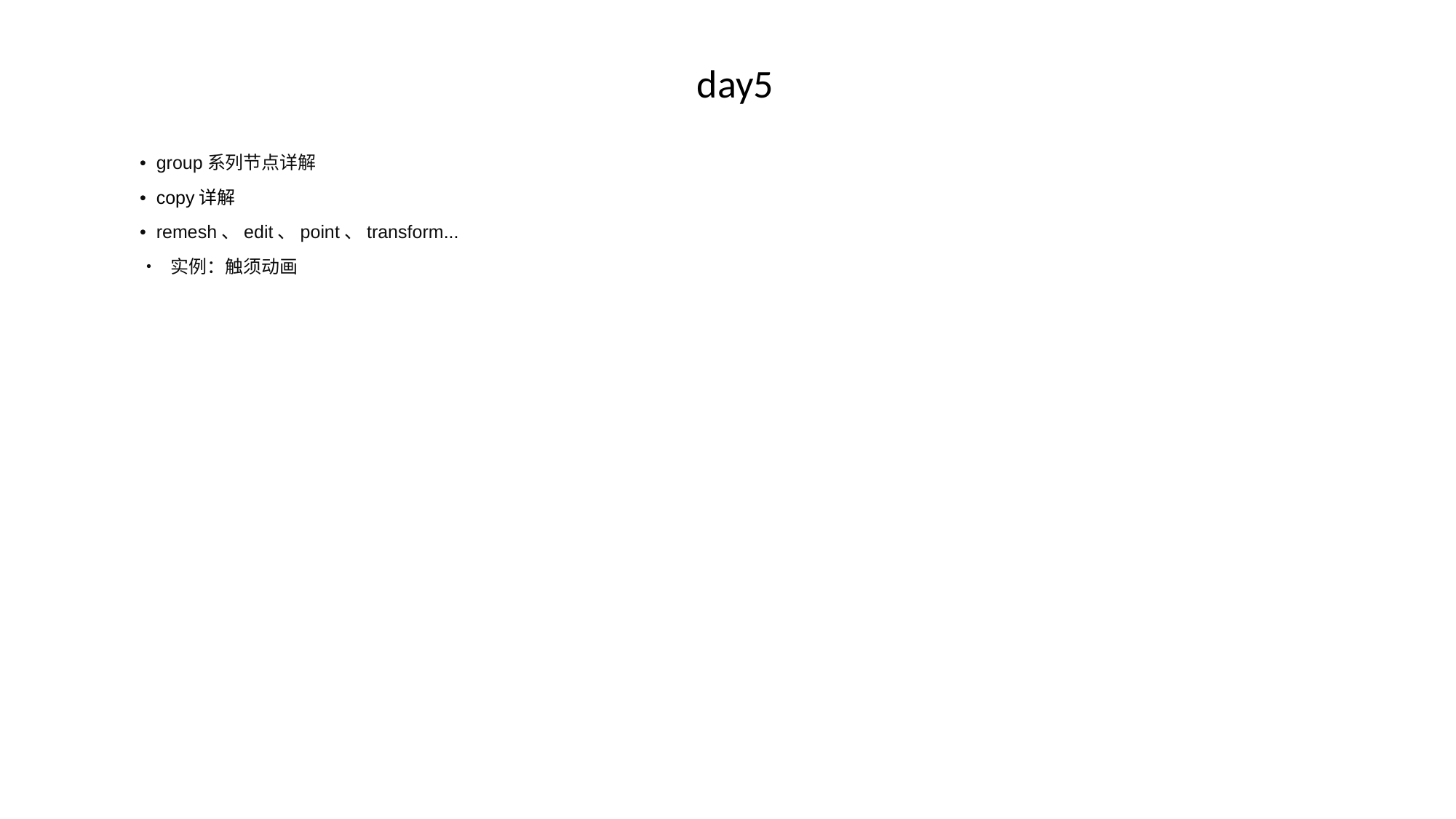

# day5
•  group系列节点详解
•  copy详解
•  remesh、edit、point、transform...
•  实例：触须动画